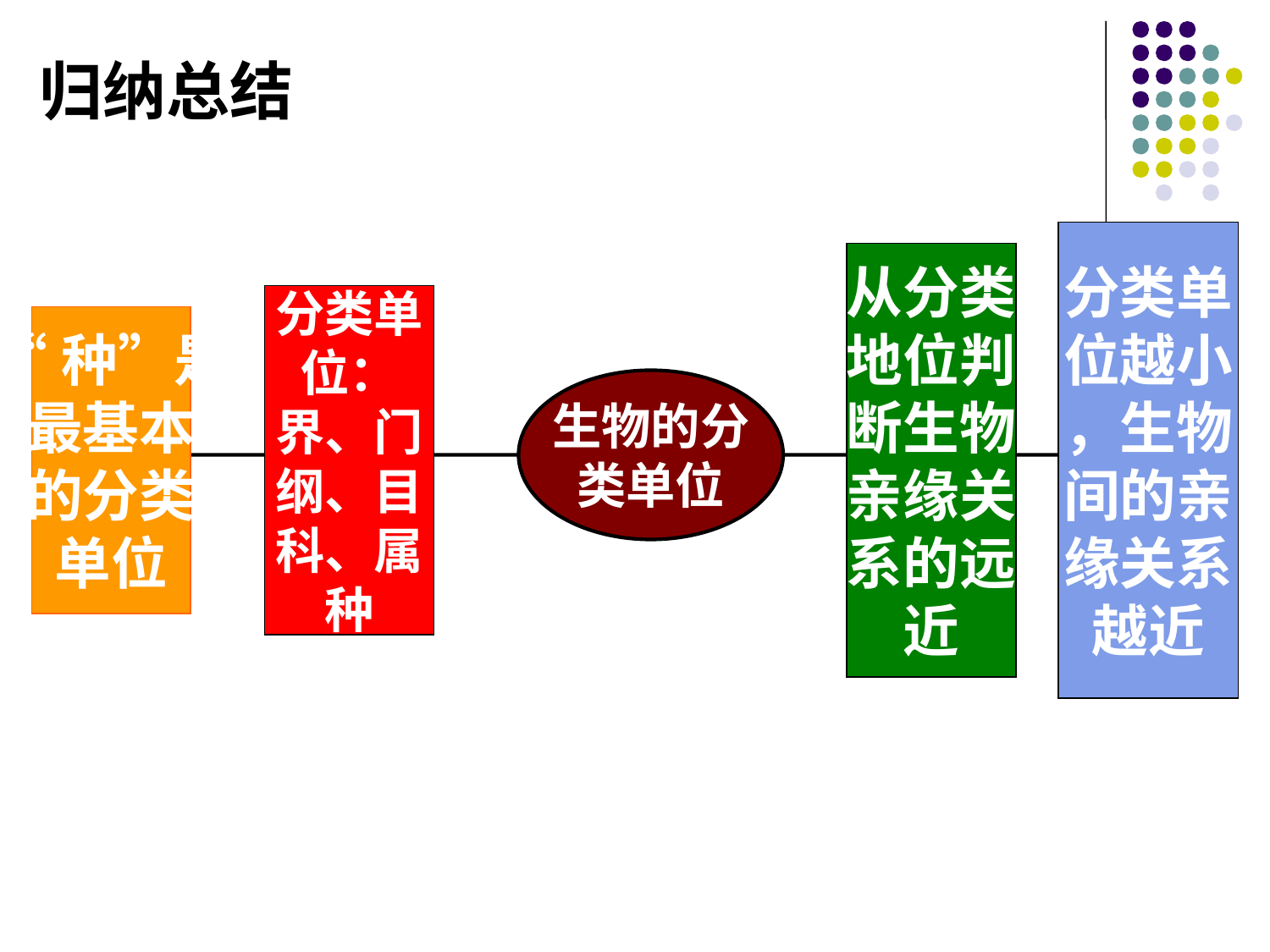

归纳总结
分类单
位越小
，生物
间的亲
缘关系
越近
从分类
地位判
断生物
亲缘关
系的远
近
分类单
位：
界、门
纲、目
科、属
种
“种”是
最基本
的分类
单位
生物的分
类单位